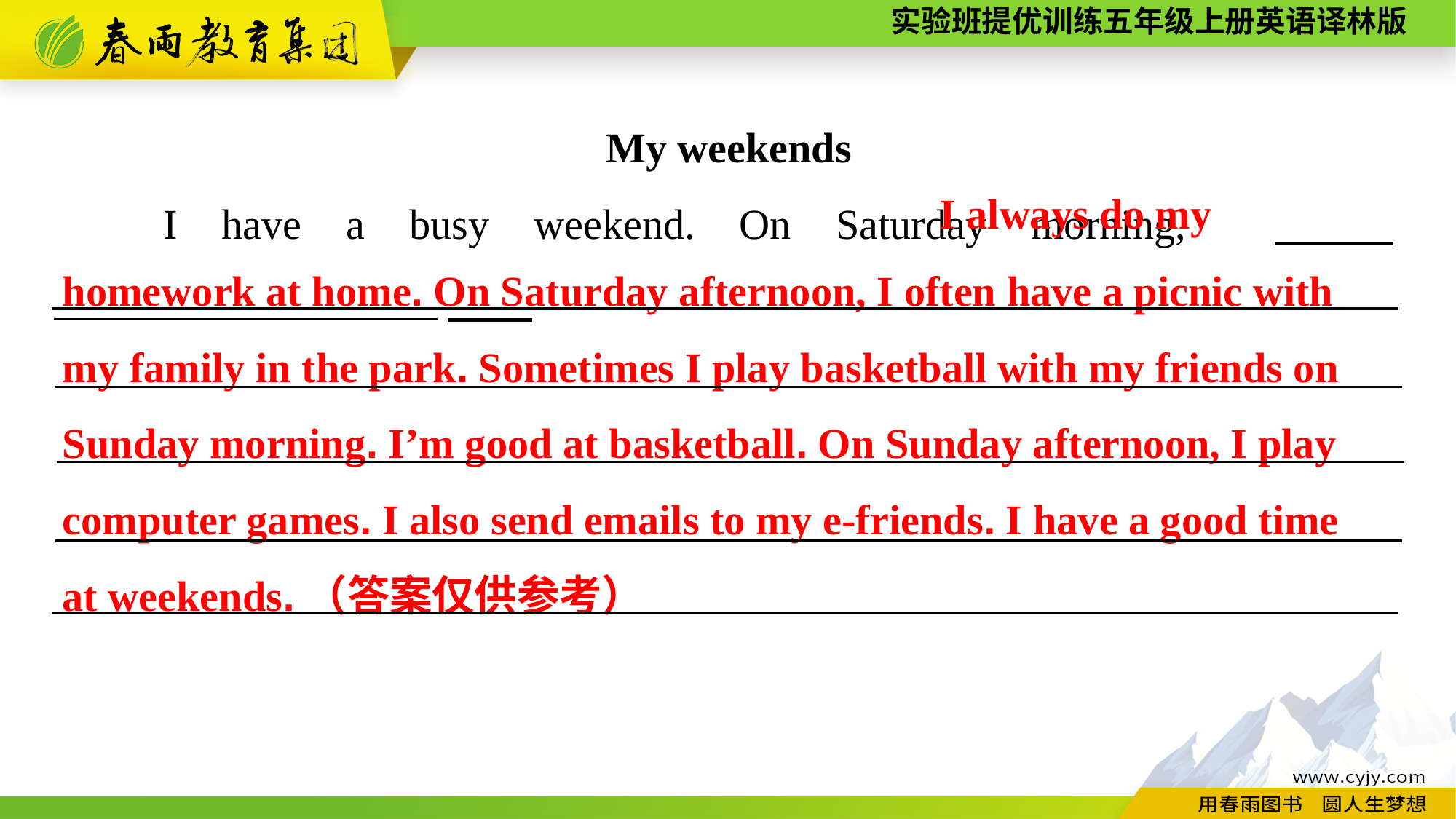

My weekends
	I have a busy weekend. On Saturday morning, 　　__________________
                                                                           I always do my
homework at home. On Saturday afternoon, I often have a picnic with my family in the park. Sometimes I play basketball with my friends on Sunday morning. I’m good at basketball. On Sunday afternoon, I play computer games. I also send emails to my e-friends. I have a good time at weekends.（答案仅供参考）